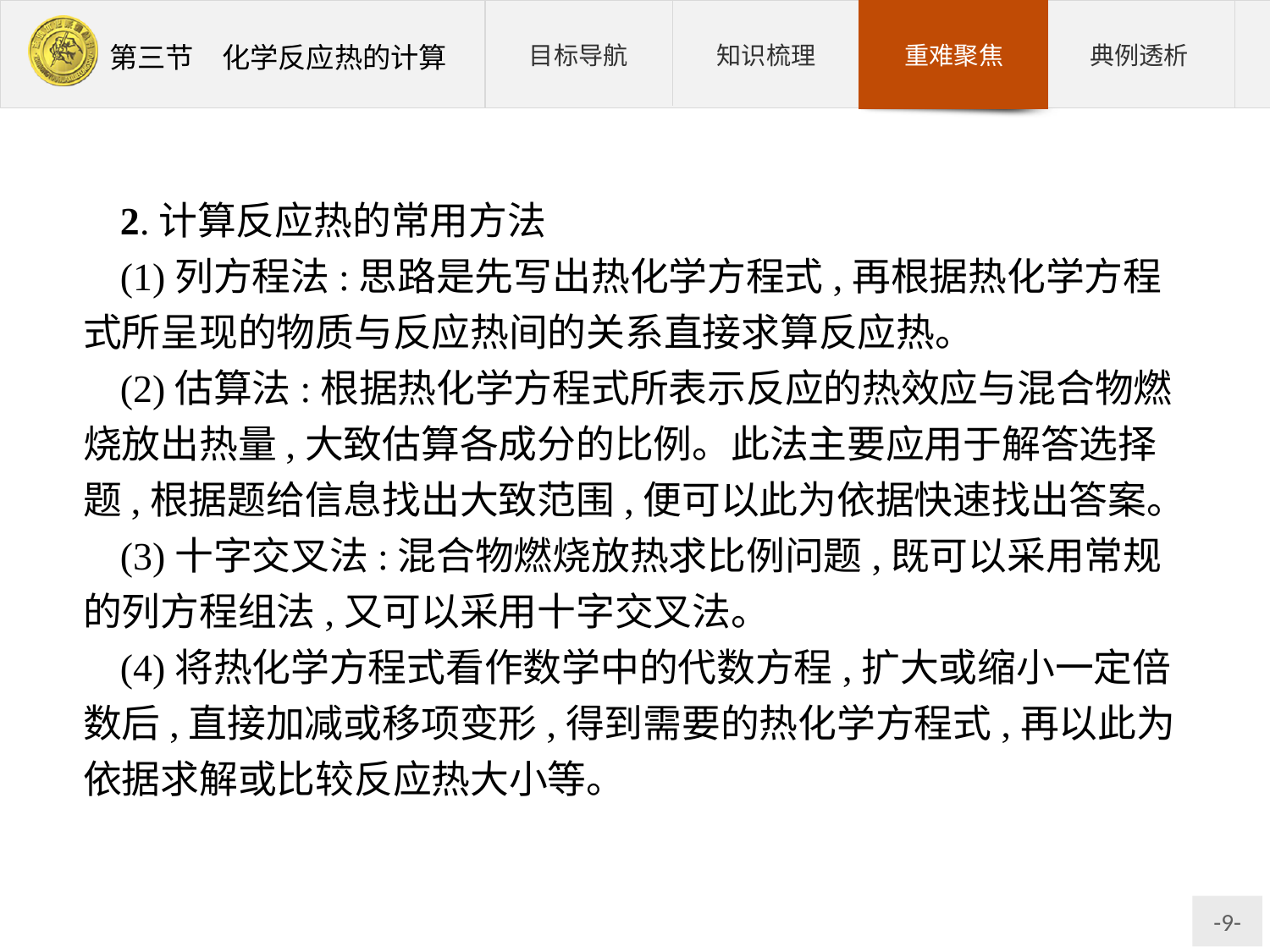

2.计算反应热的常用方法
(1)列方程法:思路是先写出热化学方程式,再根据热化学方程式所呈现的物质与反应热间的关系直接求算反应热。
(2)估算法:根据热化学方程式所表示反应的热效应与混合物燃烧放出热量,大致估算各成分的比例。此法主要应用于解答选择题,根据题给信息找出大致范围,便可以此为依据快速找出答案。
(3)十字交叉法:混合物燃烧放热求比例问题,既可以采用常规的列方程组法,又可以采用十字交叉法。
(4)将热化学方程式看作数学中的代数方程,扩大或缩小一定倍数后,直接加减或移项变形,得到需要的热化学方程式,再以此为依据求解或比较反应热大小等。